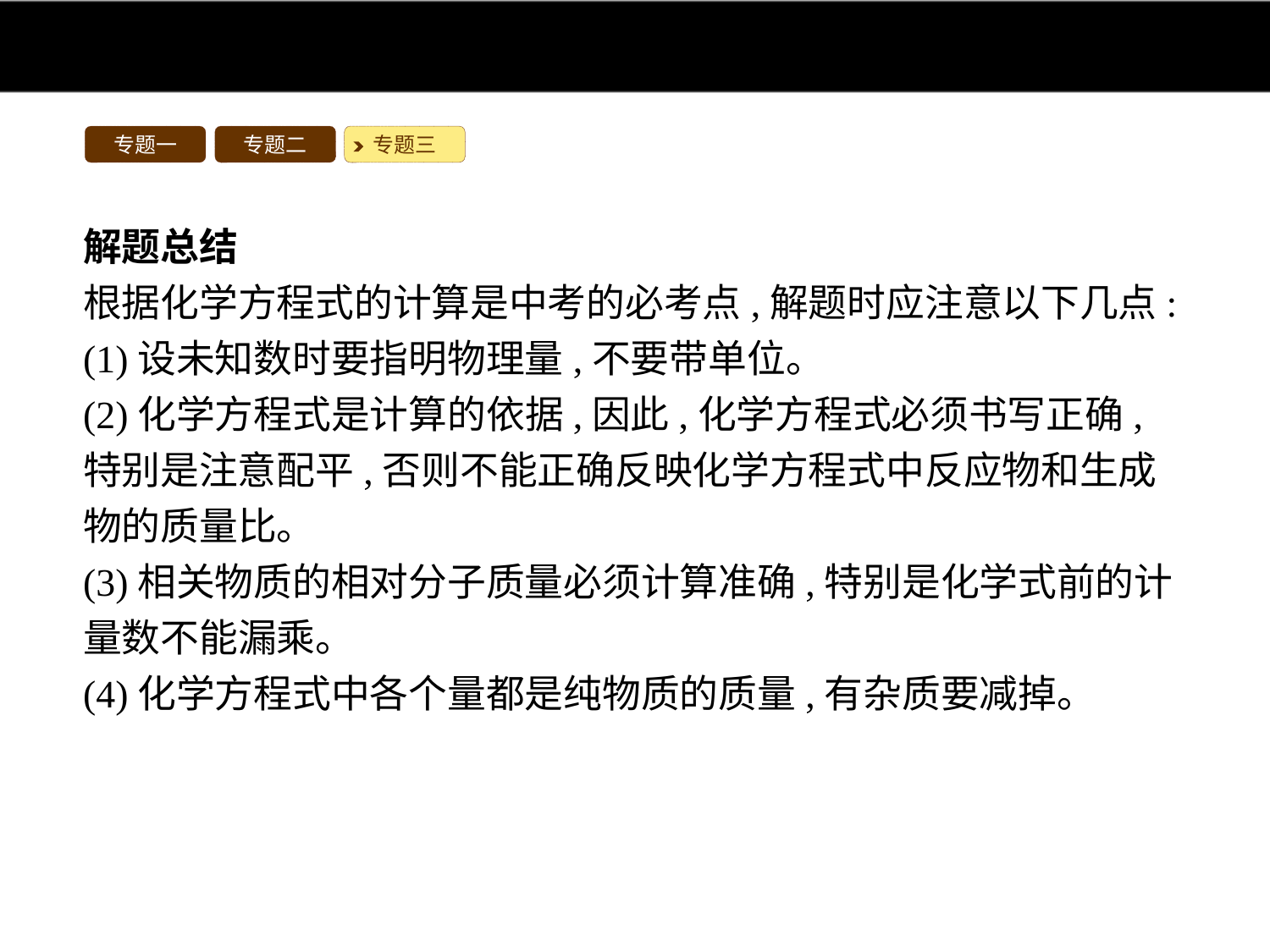

专题一
专题二
专题三

解题总结
根据化学方程式的计算是中考的必考点,解题时应注意以下几点:
(1)设未知数时要指明物理量,不要带单位。
(2)化学方程式是计算的依据,因此,化学方程式必须书写正确,特别是注意配平,否则不能正确反映化学方程式中反应物和生成物的质量比。
(3)相关物质的相对分子质量必须计算准确,特别是化学式前的计量数不能漏乘。
(4)化学方程式中各个量都是纯物质的质量,有杂质要减掉。